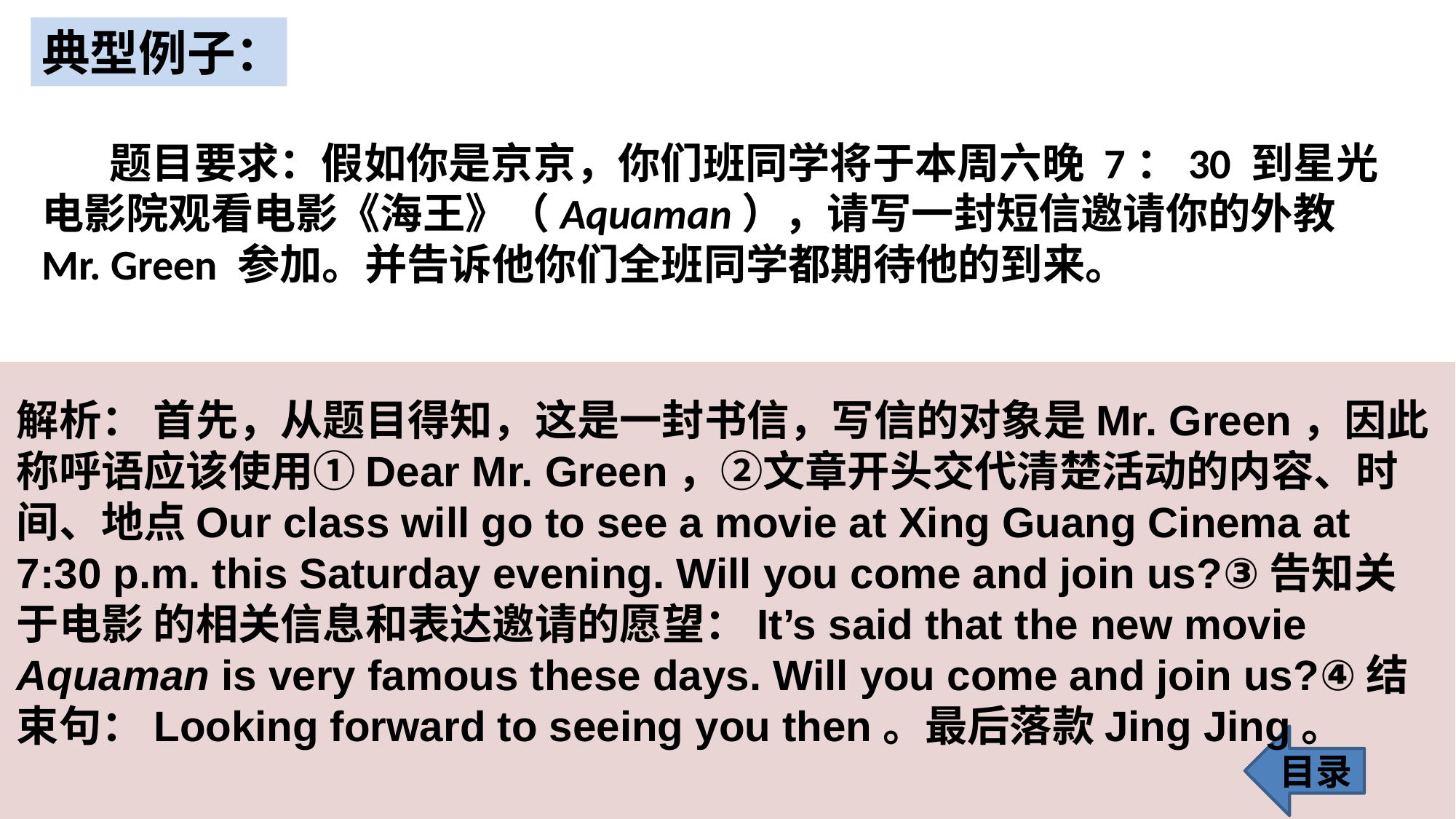

典型例子：
      题目要求：假如你是京京，你们班同学将于本周六晚 7：30 到星光电影院观看电影《海王》（Aquaman），请写一封短信邀请你的外教 Mr. Green 参加。并告诉他你们全班同学都期待他的到来。

解析： 首先，从题目得知，这是一封书信，写信的对象是Mr. Green，因此称呼语应该使用①Dear Mr. Green，②文章开头交代清楚活动的内容、时间、地点Our class will go to see a movie at Xing Guang Cinema at 7:30 p.m. this Saturday evening. Will you come and join us?③告知关于电影 的相关信息和表达邀请的愿望：It’s said that the new movie Aquaman is very famous these days. Will you come and join us?④结束句：Looking forward to seeing you then。最后落款Jing Jing。
目录
20